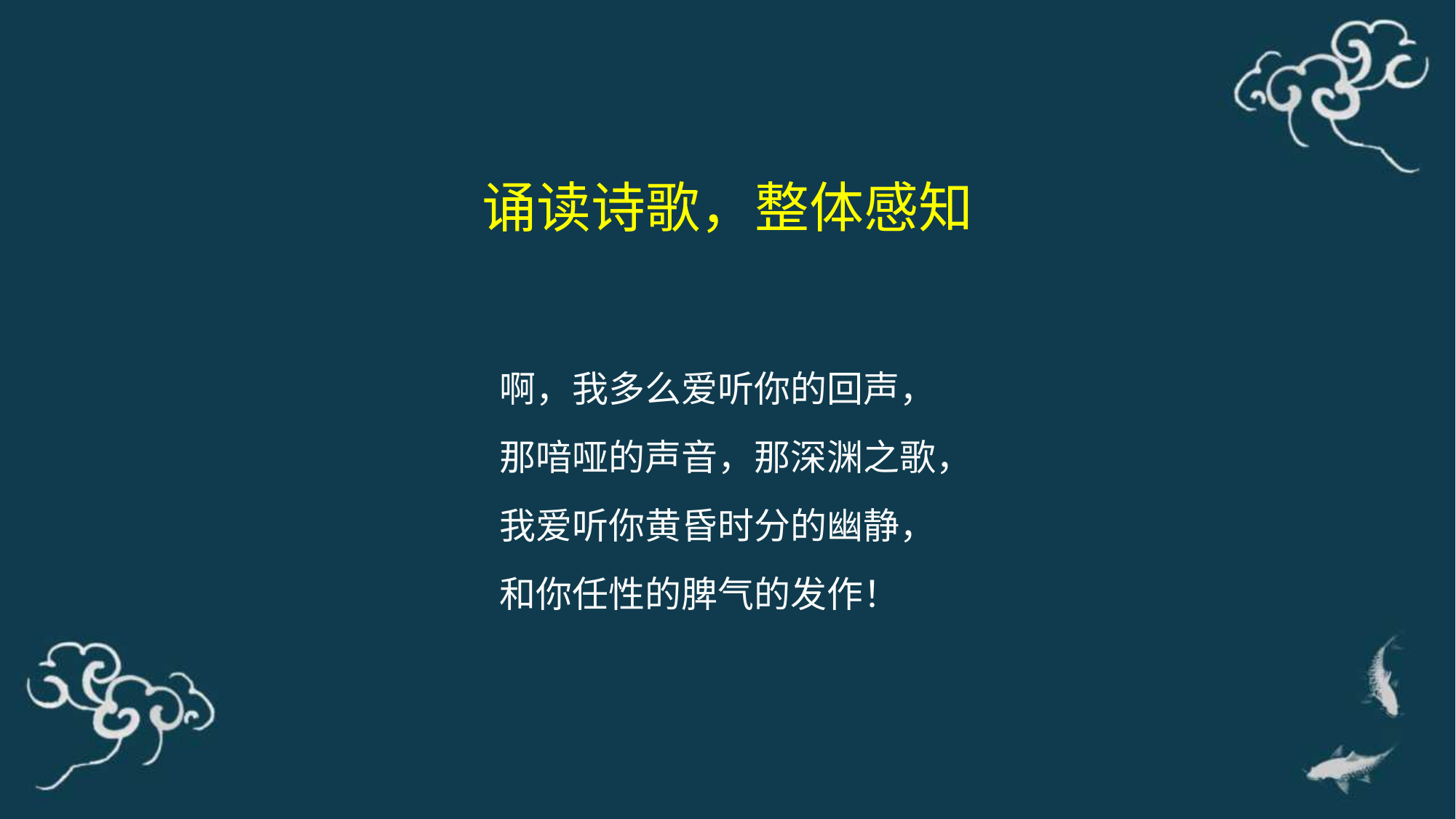

诵读诗歌，整体感知

啊，我多么爱听你的回声，
那喑哑的声音，那深渊之歌，
我爱听你黄昏时分的幽静，
和你任性的脾气的发作！